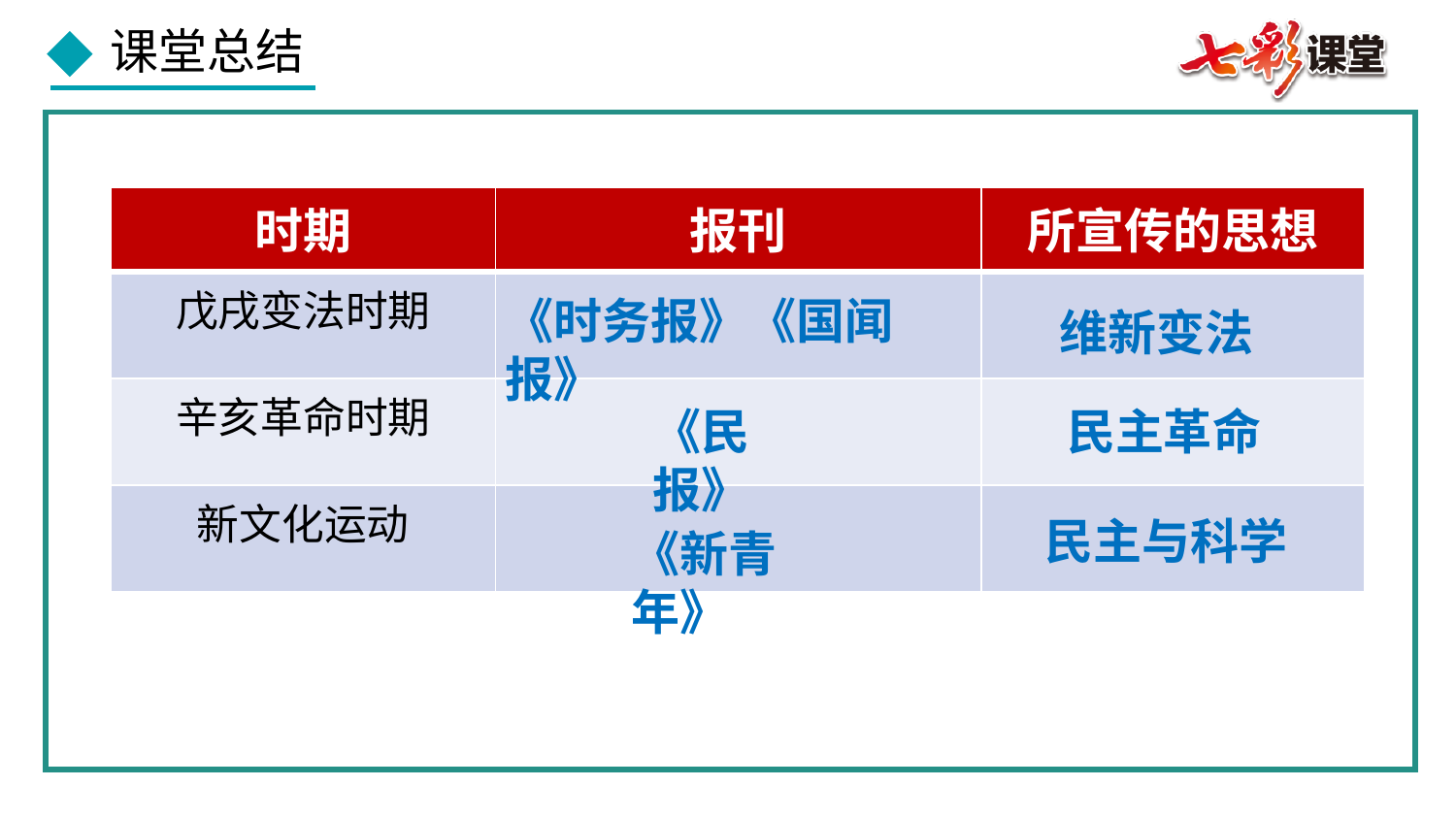

| 时期 | 报刊 | 所宣传的思想 |
| --- | --- | --- |
| 戊戌变法时期 |  |  |
| 辛亥革命时期 |  |  |
| 新文化运动 |  |  |
《时务报》《国闻报》
维新变法
《民报》
民主革命
民主与科学
《新青年》
1954年召开的第一届全国人大制定并通过了《中华人民共和国宪法》